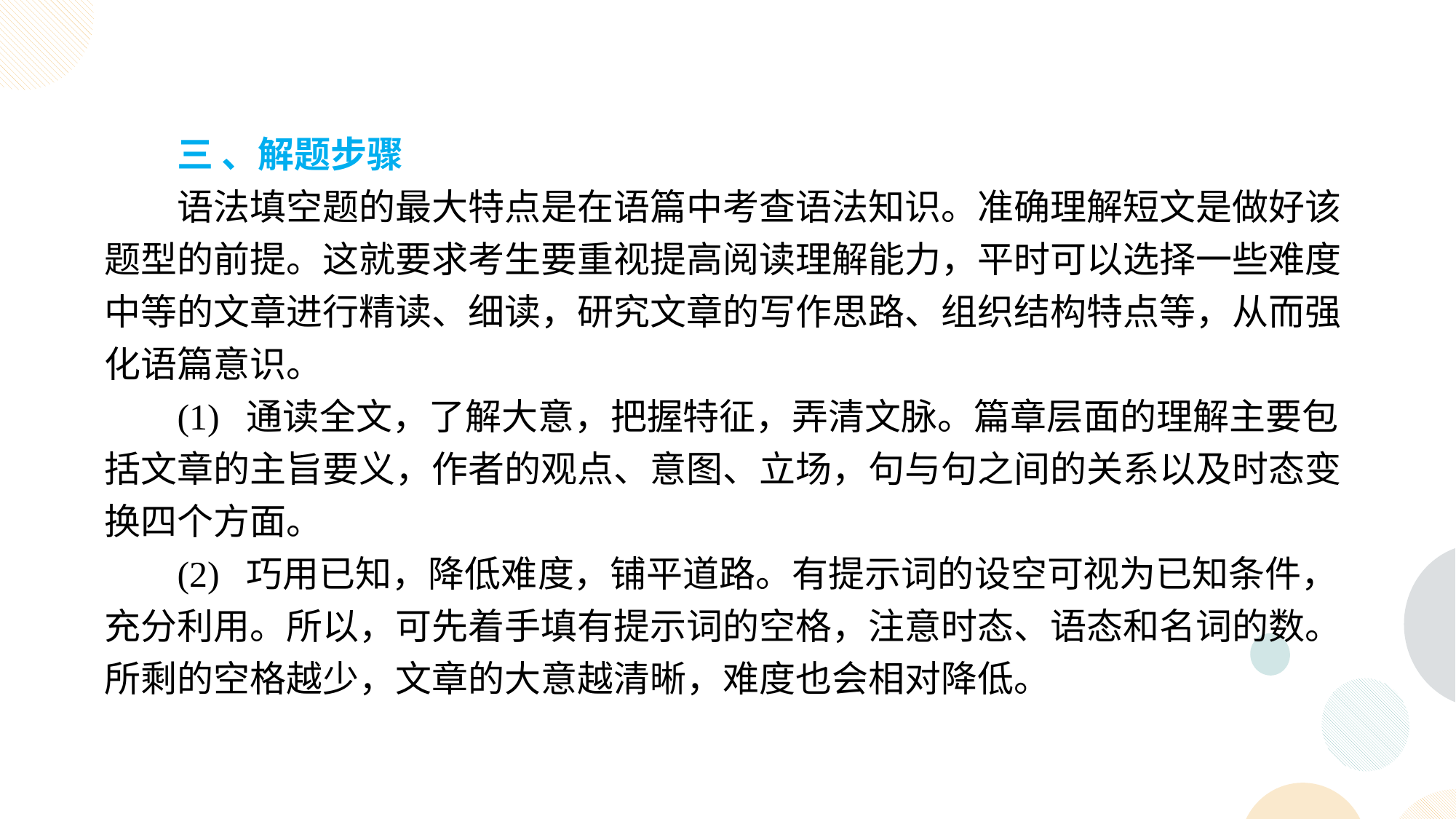

三 、解题步骤
语法填空题的最大特点是在语篇中考查语法知识。准确理解短文是做好该题型的前提。这就要求考生要重视提高阅读理解能力，平时可以选择一些难度中等的文章进行精读、细读，研究文章的写作思路、组织结构特点等，从而强化语篇意识。
(1)  通读全文，了解大意，把握特征，弄清文脉。篇章层面的理解主要包括文章的主旨要义，作者的观点、意图、立场，句与句之间的关系以及时态变换四个方面。
(2)  巧用已知，降低难度，铺平道路。有提示词的设空可视为已知条件，充分利用。所以，可先着手填有提示词的空格，注意时态、语态和名词的数。所剩的空格越少，文章的大意越清晰，难度也会相对降低。